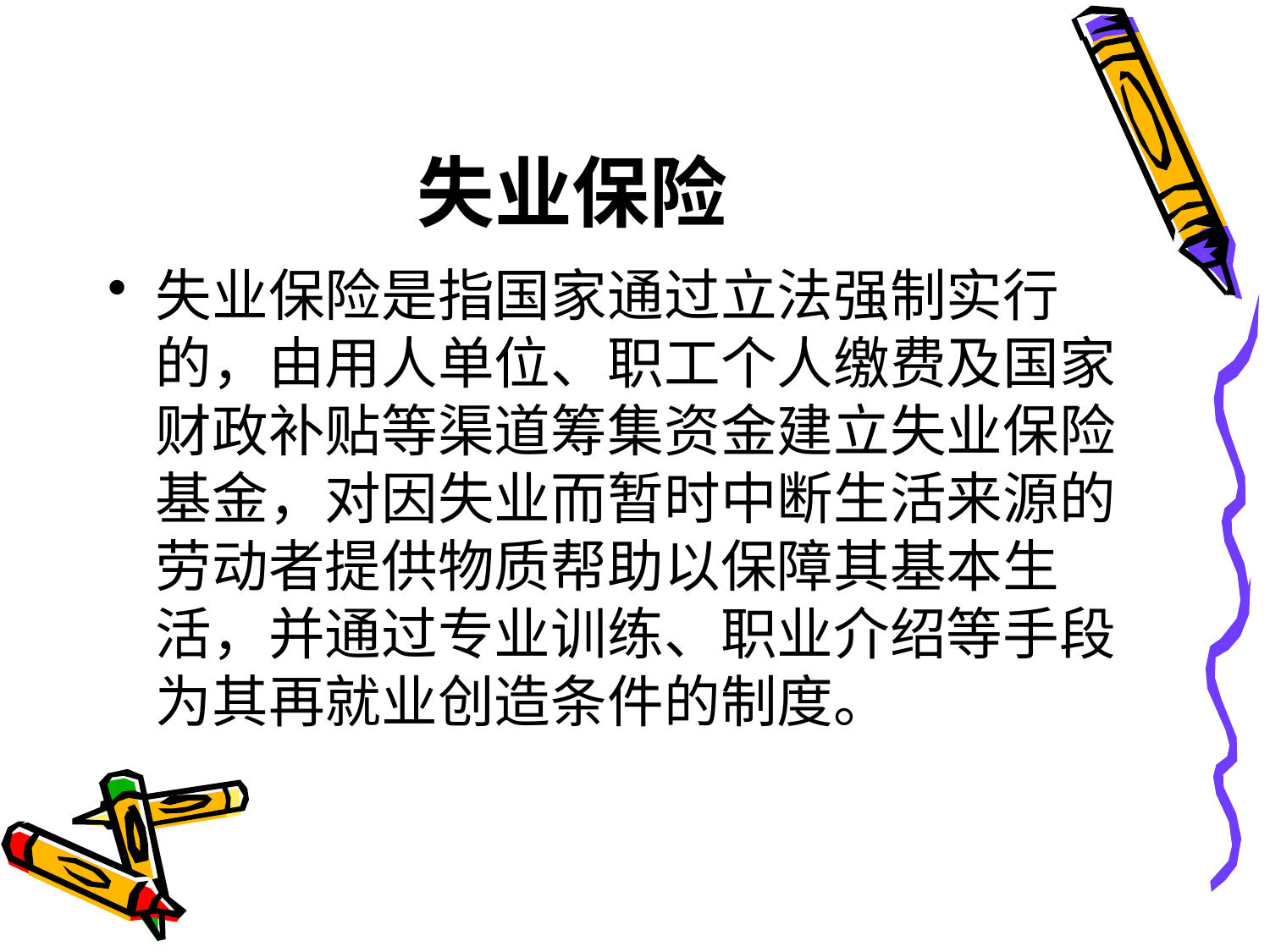

# 失业保险
失业保险是指国家通过立法强制实行的，由用人单位、职工个人缴费及国家财政补贴等渠道筹集资金建立失业保险基金，对因失业而暂时中断生活来源的劳动者提供物质帮助以保障其基本生活，并通过专业训练、职业介绍等手段为其再就业创造条件的制度。